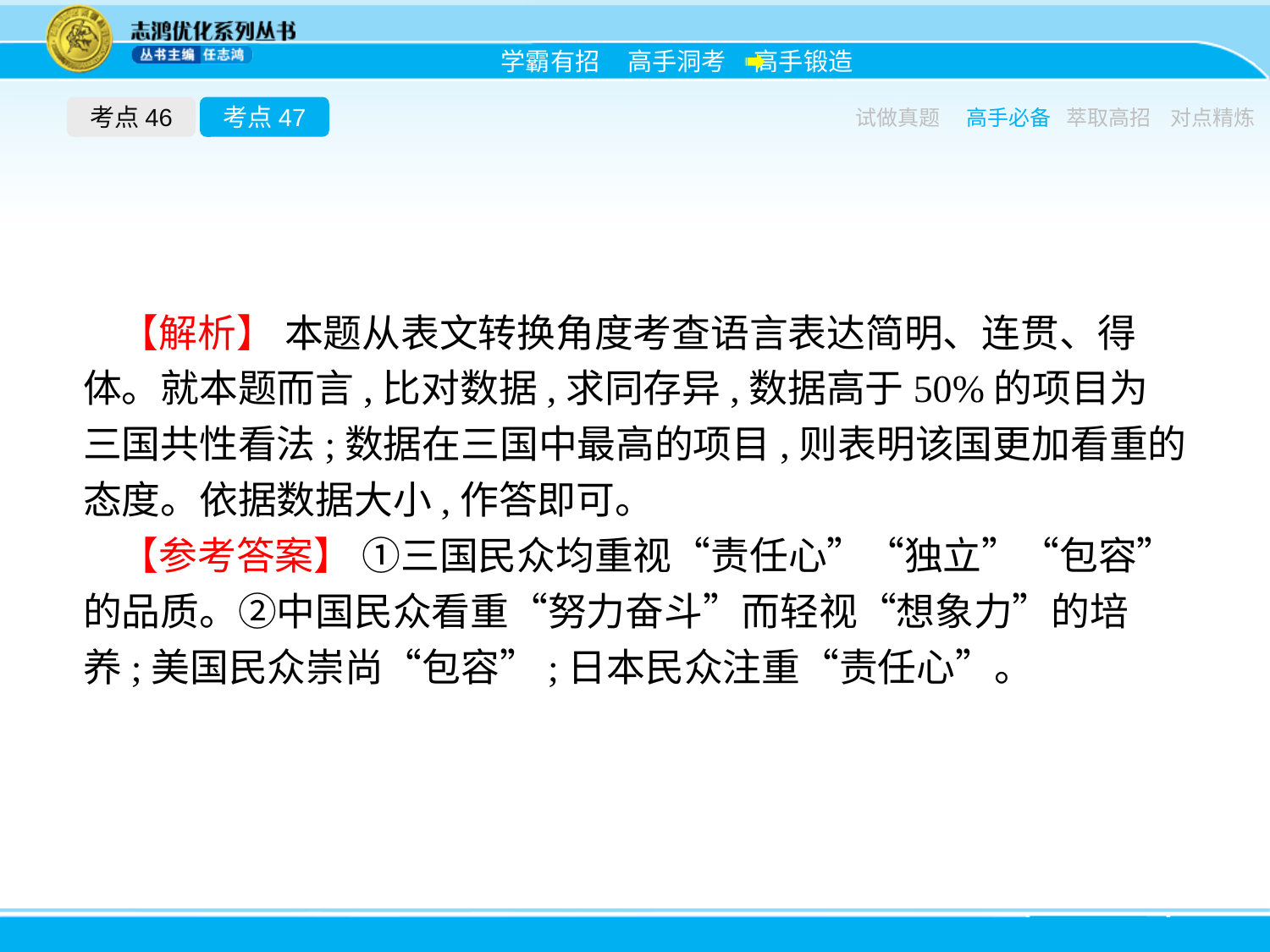

考点46
考点47
试做真题
高手必备
萃取高招
对点精炼
【解析】 本题从表文转换角度考查语言表达简明、连贯、得体。就本题而言,比对数据,求同存异,数据高于50%的项目为三国共性看法;数据在三国中最高的项目,则表明该国更加看重的态度。依据数据大小,作答即可。
【参考答案】 ①三国民众均重视“责任心”“独立”“包容”的品质。②中国民众看重“努力奋斗”而轻视“想象力”的培养;美国民众崇尚“包容”;日本民众注重“责任心”。